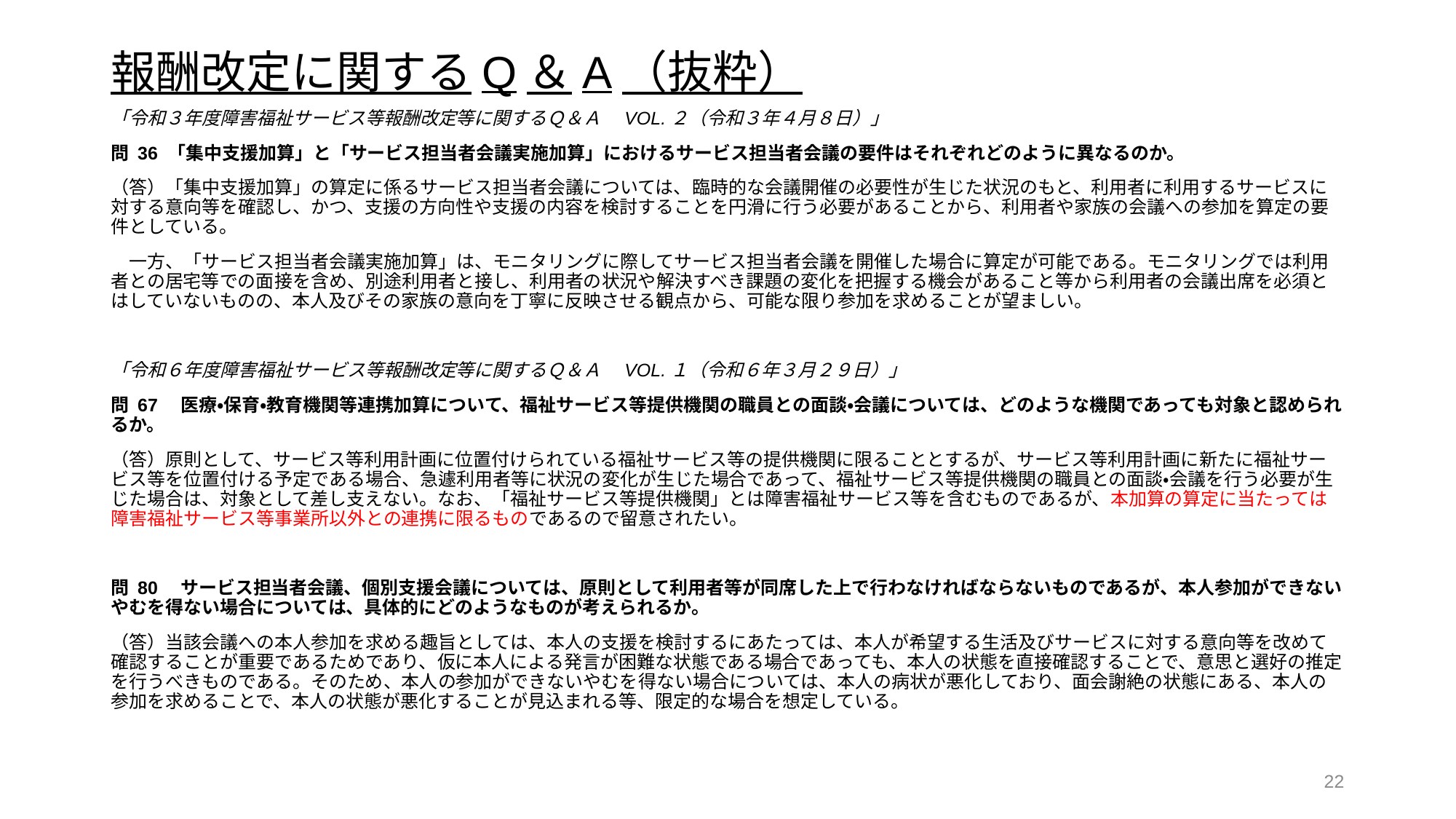

# 報酬改定に関するQ＆A（抜粋）
「令和３年度障害福祉サービス等報酬改定等に関するＱ＆Ａ　VOL.２（令和３年４月８日）」
問 36 「集中支援加算」と「サービス担当者会議実施加算」におけるサービス担当者会議の要件はそれぞれどのように異なるのか。
（答）「集中支援加算」の算定に係るサービス担当者会議については、臨時的な会議開催の必要性が生じた状況のもと、利用者に利用するサービスに対する意向等を確認し、かつ、支援の方向性や支援の内容を検討することを円滑に行う必要があることから、利用者や家族の会議への参加を算定の要件としている。
　一方、「サービス担当者会議実施加算」は、モニタリングに際してサービス担当者会議を開催した場合に算定が可能である。モニタリングでは利用者との居宅等での面接を含め、別途利用者と接し、利用者の状況や解決すべき課題の変化を把握する機会があること等から利用者の会議出席を必須とはしていないものの、本人及びその家族の意向を丁寧に反映させる観点から、可能な限り参加を求めることが望ましい。

「令和６年度障害福祉サービス等報酬改定等に関するＱ＆Ａ　VOL.１（令和６年３月２９日）」
問 67　医療・保育・教育機関等連携加算について、福祉サービス等提供機関の職員との面談・会議については、どのような機関であっても対象と認められるか。
（答）原則として、サービス等利用計画に位置付けられている福祉サービス等の提供機関に限ることとするが、サービス等利用計画に新たに福祉サービス等を位置付ける予定である場合、急遽利用者等に状況の変化が生じた場合であって、福祉サービス等提供機関の職員との面談・会議を行う必要が生じた場合は、対象として差し支えない。なお、「福祉サービス等提供機関」とは障害福祉サービス等を含むものであるが、本加算の算定に当たっては障害福祉サービス等事業所以外との連携に限るものであるので留意されたい。

問 80　サービス担当者会議、個別支援会議については、原則として利用者等が同席した上で行わなければならないものであるが、本人参加ができないやむを得ない場合については、具体的にどのようなものが考えられるか。
（答）当該会議への本人参加を求める趣旨としては、本人の支援を検討するにあたっては、本人が希望する生活及びサービスに対する意向等を改めて確認することが重要であるためであり、仮に本人による発言が困難な状態である場合であっても、本人の状態を直接確認することで、意思と選好の推定を行うべきものである。そのため、本人の参加ができないやむを得ない場合については、本人の病状が悪化しており、面会謝絶の状態にある、本人の参加を求めることで、本人の状態が悪化することが見込まれる等、限定的な場合を想定している。
22